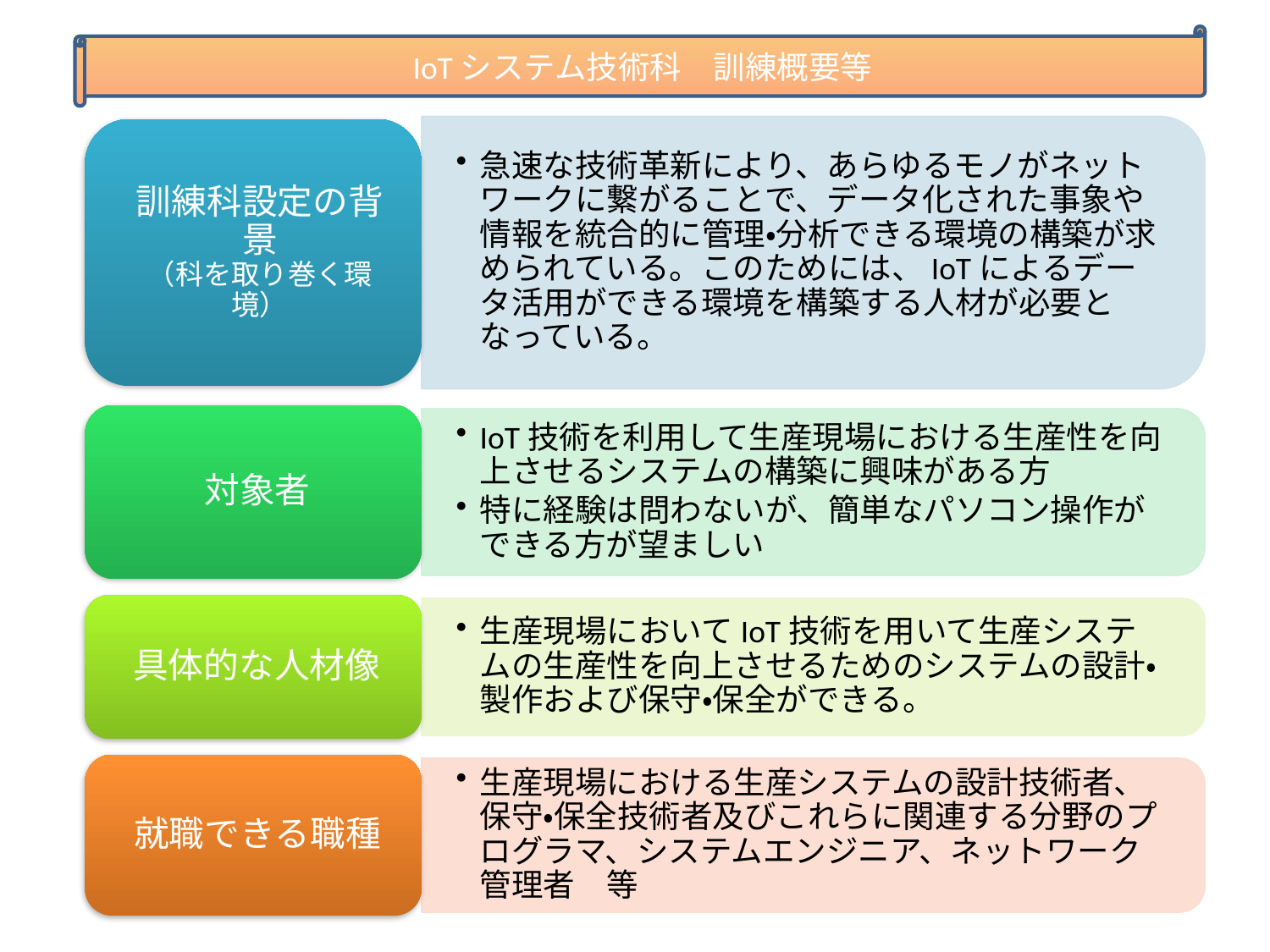

IoTシステム技術科　訓練概要等
急速な技術革新により、あらゆるモノがネットワークに繋がることで、データ化された事象や情報を統合的に管理・分析できる環境の構築が求められている。このためには、IoTによるデータ活用ができる環境を構築する人材が必要となっている。
訓練科設定の背景
（科を取り巻く環境）
IoT技術を利用して生産現場における生産性を向上させるシステムの構築に興味がある方
特に経験は問わないが、簡単なパソコン操作ができる方が望ましい
対象者
生産現場においてIoT技術を用いて生産システムの生産性を向上させるためのシステムの設計・製作および保守・保全ができる。
具体的な人材像
生産現場における生産システムの設計技術者、保守・保全技術者及びこれらに関連する分野のプログラマ、システムエンジニア、ネットワーク管理者　等
就職できる職種